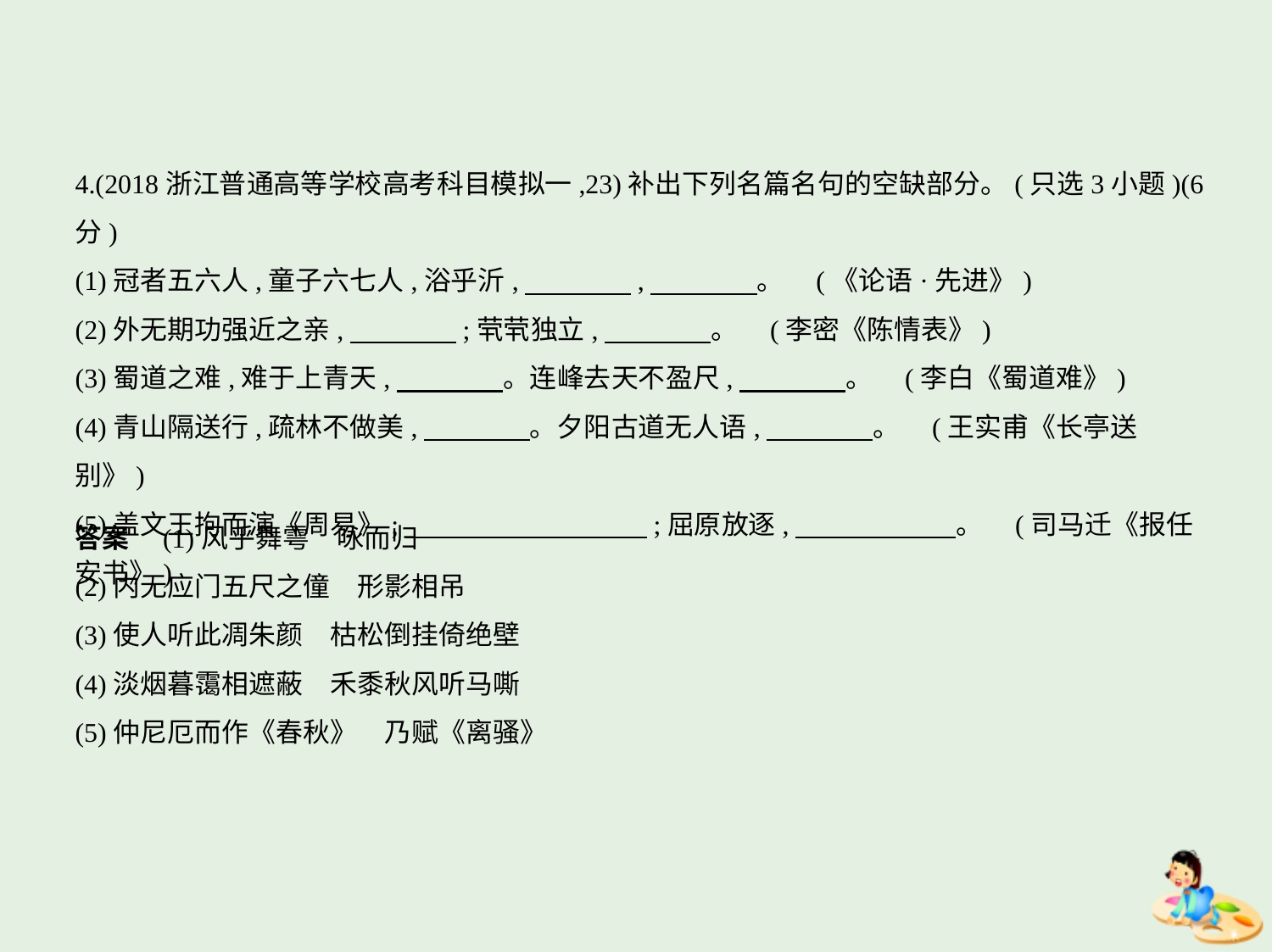

4.(2018浙江普通高等学校高考科目模拟一,23)补出下列名篇名句的空缺部分。(只选3小题)(6分)
(1)冠者五六人,童子六七人,浴乎沂,　　　    ,　　　    。 (《论语·先进》)
(2)外无期功强近之亲,　　　    ;茕茕独立,　　　    。 (李密《陈情表》)
(3)蜀道之难,难于上青天,　　　    。连峰去天不盈尺,　　　    。 (李白《蜀道难》)
(4)青山隔送行,疏林不做美,　　　    。夕阳古道无人语,　　　    。 (王实甫《长亭送别》)
(5)盖文王拘而演《周易》;　　　　　　　　    ;屈原放逐,　　　　　    。 (司马迁《报任
安书》)
答案　(1)风乎舞雩　咏而归
(2)内无应门五尺之僮　形影相吊
(3)使人听此凋朱颜　枯松倒挂倚绝壁
(4)淡烟暮霭相遮蔽　禾黍秋风听马嘶
(5)仲尼厄而作《春秋》　乃赋《离骚》